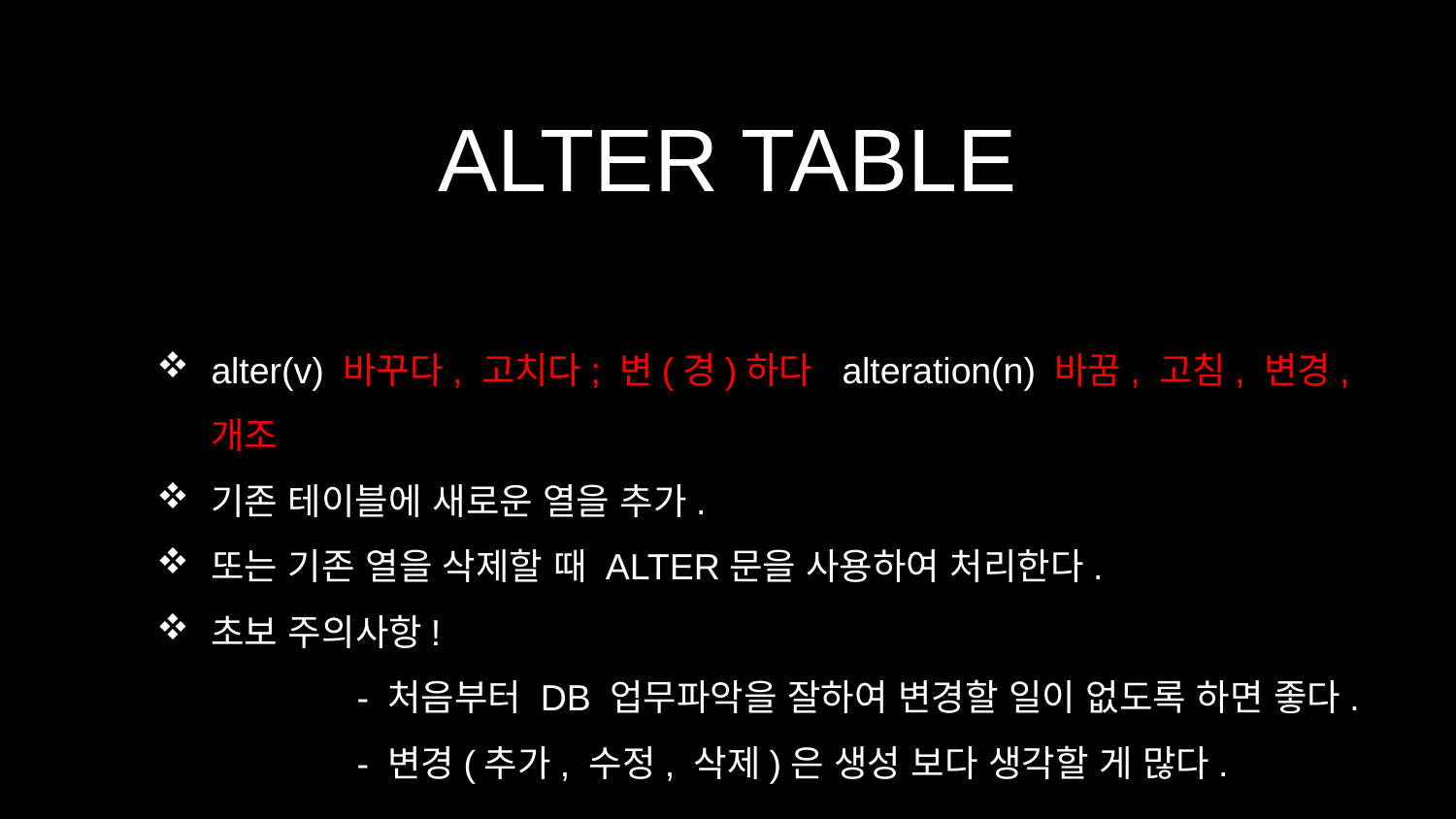

# ALTER TABLE
alter(v) 바꾸다, 고치다; 변(경)하다  alteration(n) 바꿈, 고침, 변경, 개조
기존 테이블에 새로운 열을 추가.
또는 기존 열을 삭제할 때 ALTER문을 사용하여 처리한다.
초보 주의사항!
	- 처음부터 DB 업무파악을 잘하여 변경할 일이 없도록 하면 좋다.
	- 변경(추가, 수정, 삭제)은 생성 보다 생각할 게 많다.